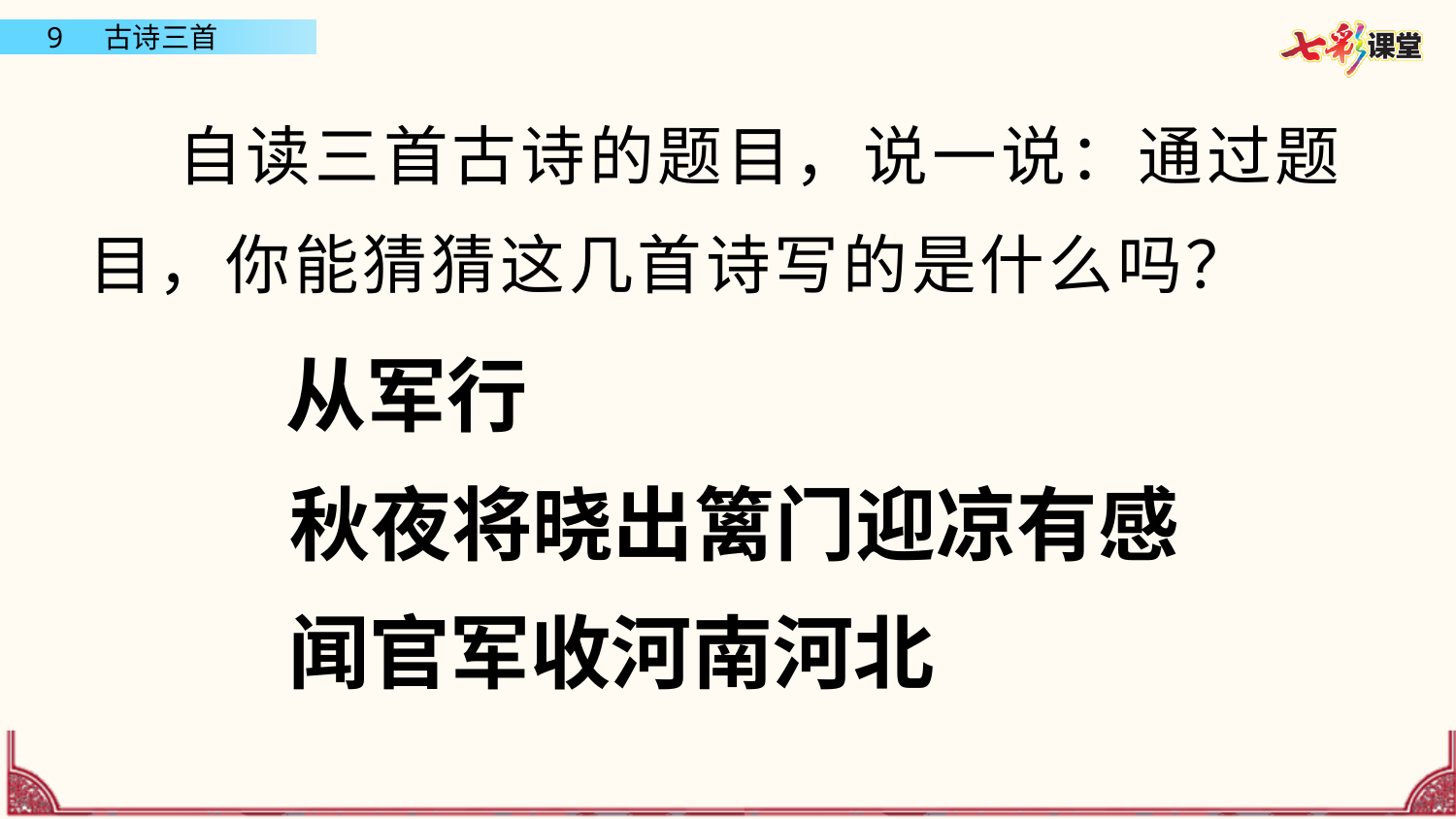

自读三首古诗的题目，说一说：通过题目，你能猜猜这几首诗写的是什么吗？
从军行
秋夜将晓出篱门迎凉有感
闻官军收河南河北